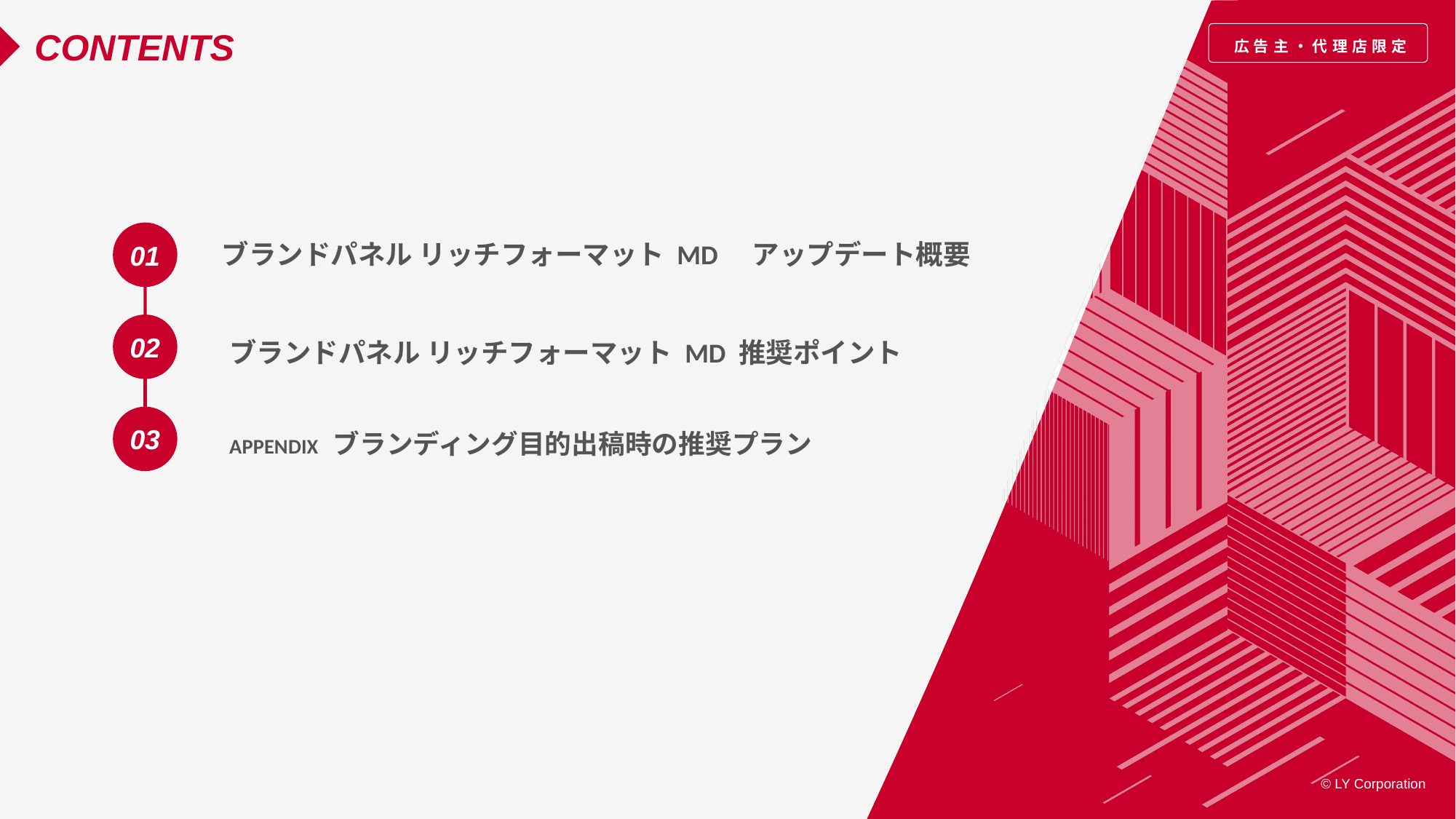

ブランドパネル リッチフォーマット MD　アップデート概要
ブランドパネル リッチフォーマット MD 推奨ポイント
APPENDIX  ブランディング目的出稿時の推奨プラン